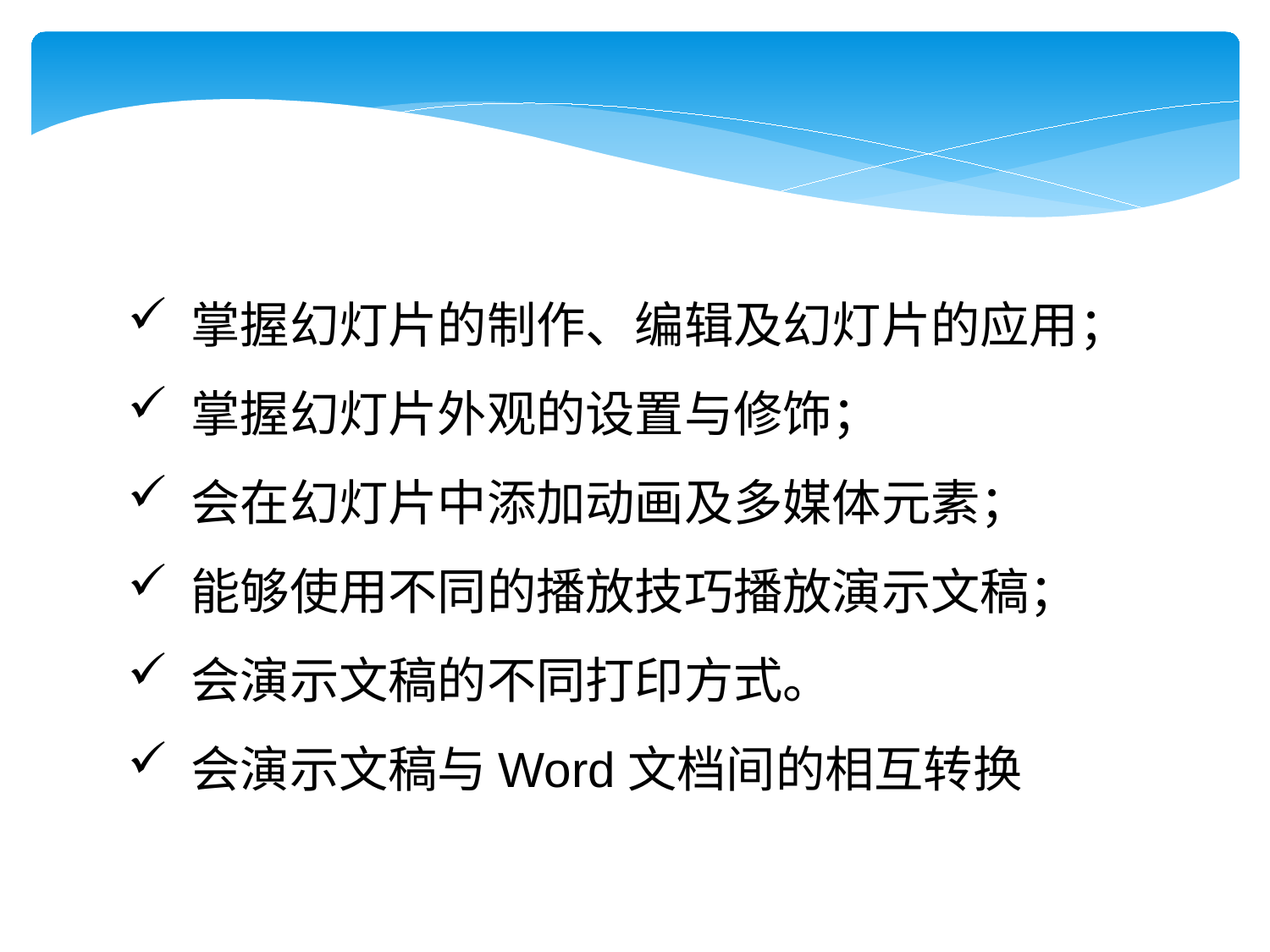

掌握幻灯片的制作、编辑及幻灯片的应用；
掌握幻灯片外观的设置与修饰；
会在幻灯片中添加动画及多媒体元素；
能够使用不同的播放技巧播放演示文稿；
会演示文稿的不同打印方式。
会演示文稿与Word文档间的相互转换